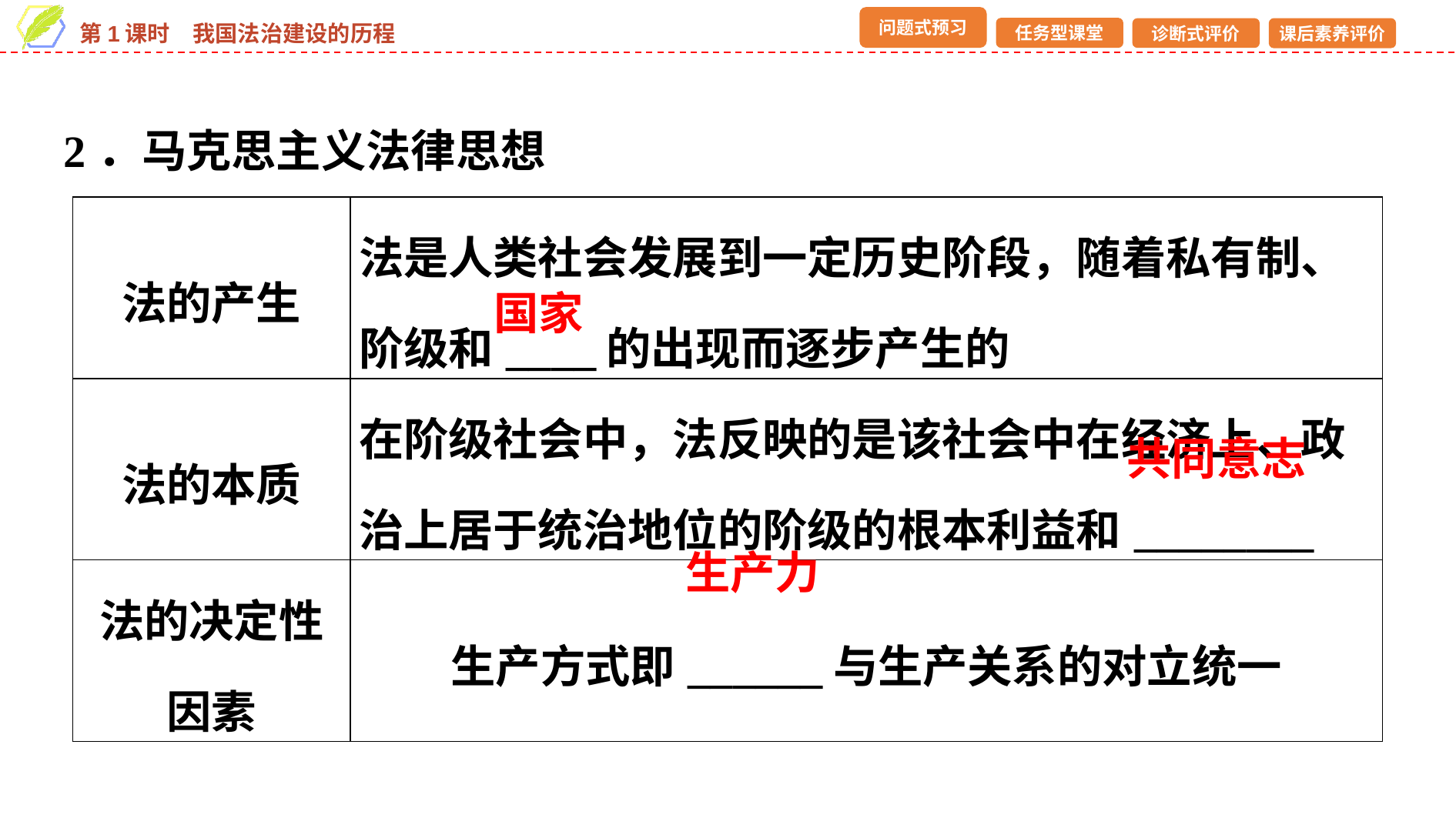

2．马克思主义法律思想
| 法的产生 | 法是人类社会发展到一定历史阶段，随着私有制、阶级和\_\_\_\_的出现而逐步产生的 |
| --- | --- |
| 法的本质 | 在阶级社会中，法反映的是该社会中在经济上、政治上居于统治地位的阶级的根本利益和\_\_\_\_\_\_\_\_ |
| 法的决定性因素 | 生产方式即\_\_\_\_\_\_与生产关系的对立统一 |
国家
共同意志
生产力